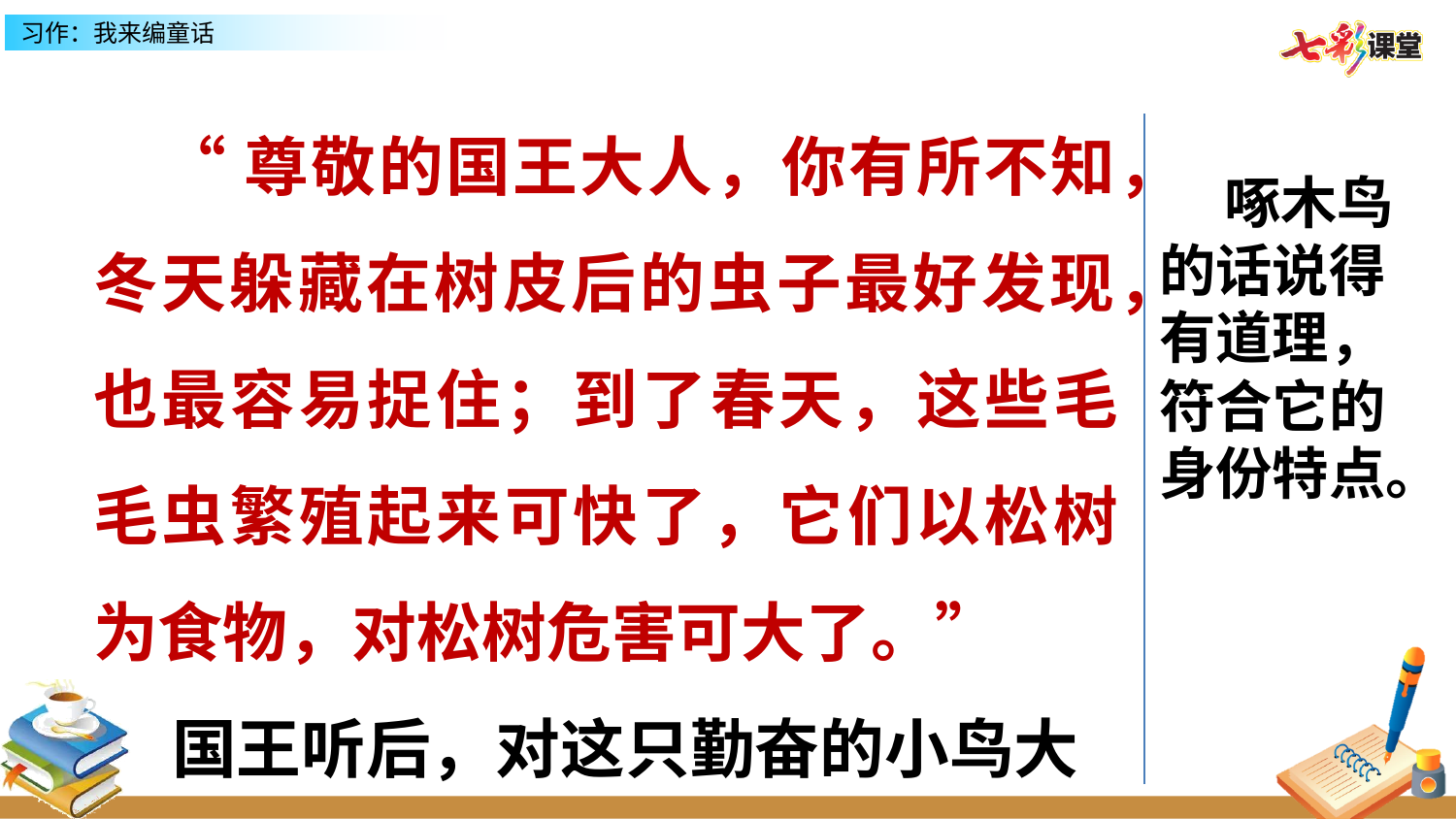

“尊敬的国王大人，你有所不知，冬天躲藏在树皮后的虫子最好发现，也最容易捉住；到了春天，这些毛毛虫繁殖起来可快了，它们以松树为食物，对松树危害可大了。”
 国王听后，对这只勤奋的小鸟大
    啄木鸟的话说得有道理，符合它的身份特点。